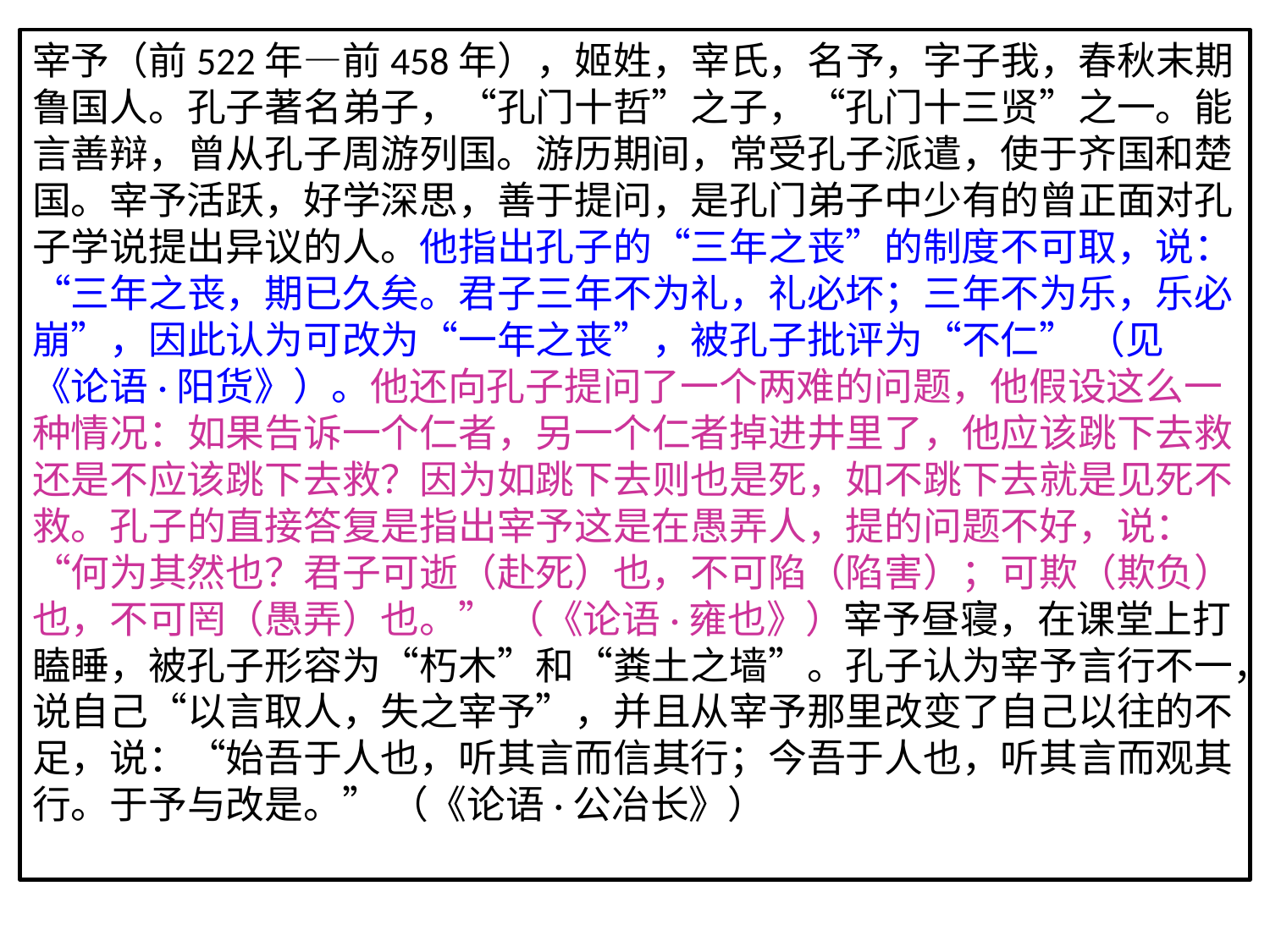

宰予（前522年—前458年），姬姓，宰氏，名予，字子我，春秋末期鲁国人。孔子著名弟子，“孔门十哲”之子，“孔门十三贤”之一。能言善辩，曾从孔子周游列国。游历期间，常受孔子派遣，使于齐国和楚国。宰予活跃，好学深思，善于提问，是孔门弟子中少有的曾正面对孔子学说提出异议的人。他指出孔子的“三年之丧”的制度不可取，说：“三年之丧，期已久矣。君子三年不为礼，礼必坏；三年不为乐，乐必崩”，因此认为可改为“一年之丧”，被孔子批评为“不仁” （见《论语·阳货》）。他还向孔子提问了一个两难的问题，他假设这么一种情况：如果告诉一个仁者，另一个仁者掉进井里了，他应该跳下去救还是不应该跳下去救？因为如跳下去则也是死，如不跳下去就是见死不救。孔子的直接答复是指出宰予这是在愚弄人，提的问题不好，说：“何为其然也？君子可逝（赴死）也，不可陷（陷害）；可欺（欺负）也，不可罔（愚弄）也。” （《论语·雍也》）宰予昼寝，在课堂上打瞌睡，被孔子形容为“朽木”和“粪土之墙”。孔子认为宰予言行不一，说自己“以言取人，失之宰予”，并且从宰予那里改变了自己以往的不足，说：“始吾于人也，听其言而信其行；今吾于人也，听其言而观其行。于予与改是。” （《论语·公冶长》）